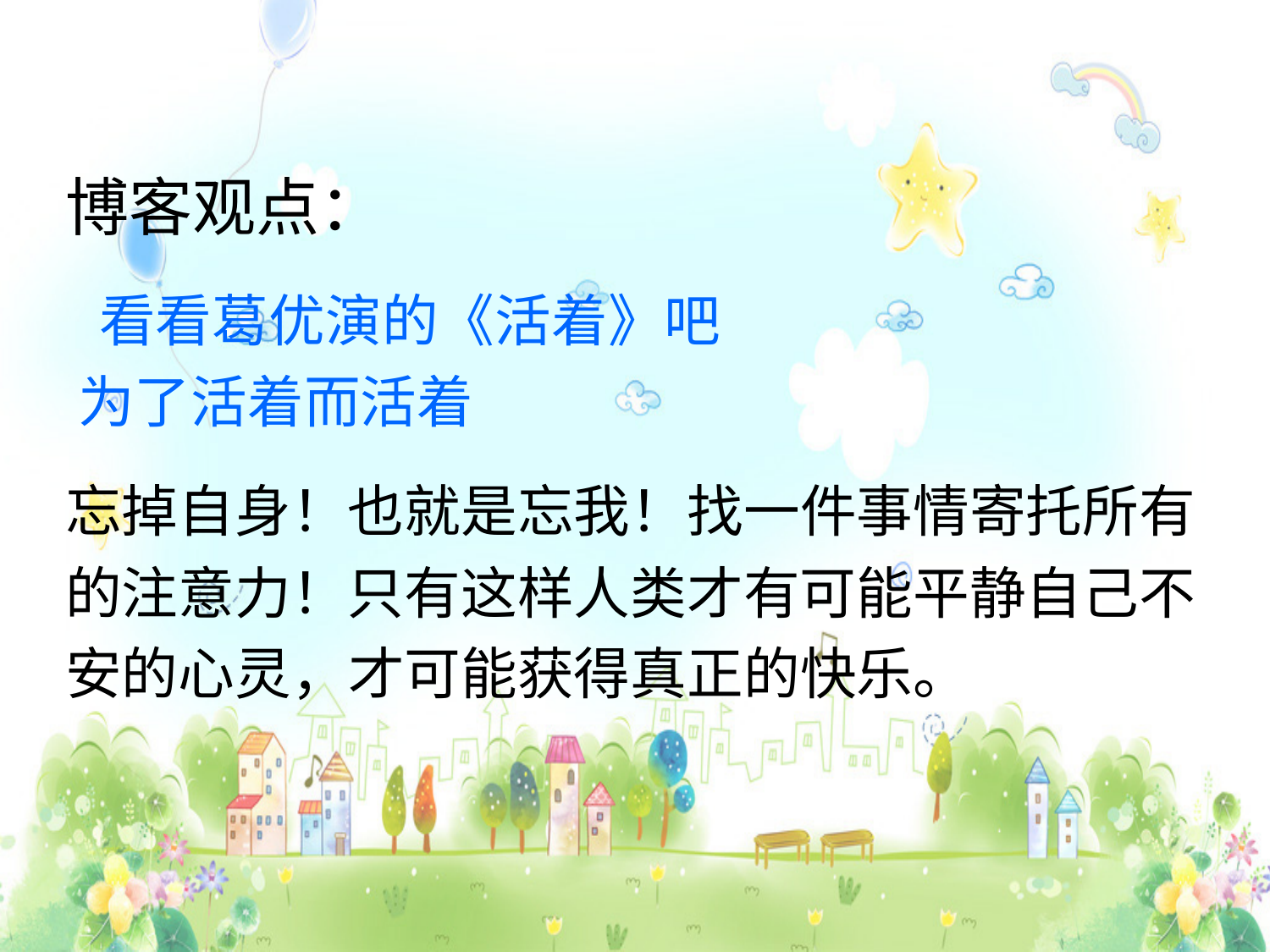

博客观点：
  看看葛优演的《活着》吧
 为了活着而活着
忘掉自身！也就是忘我！找一件事情寄托所有的注意力！只有这样人类才有可能平静自己不安的心灵，才可能获得真正的快乐。